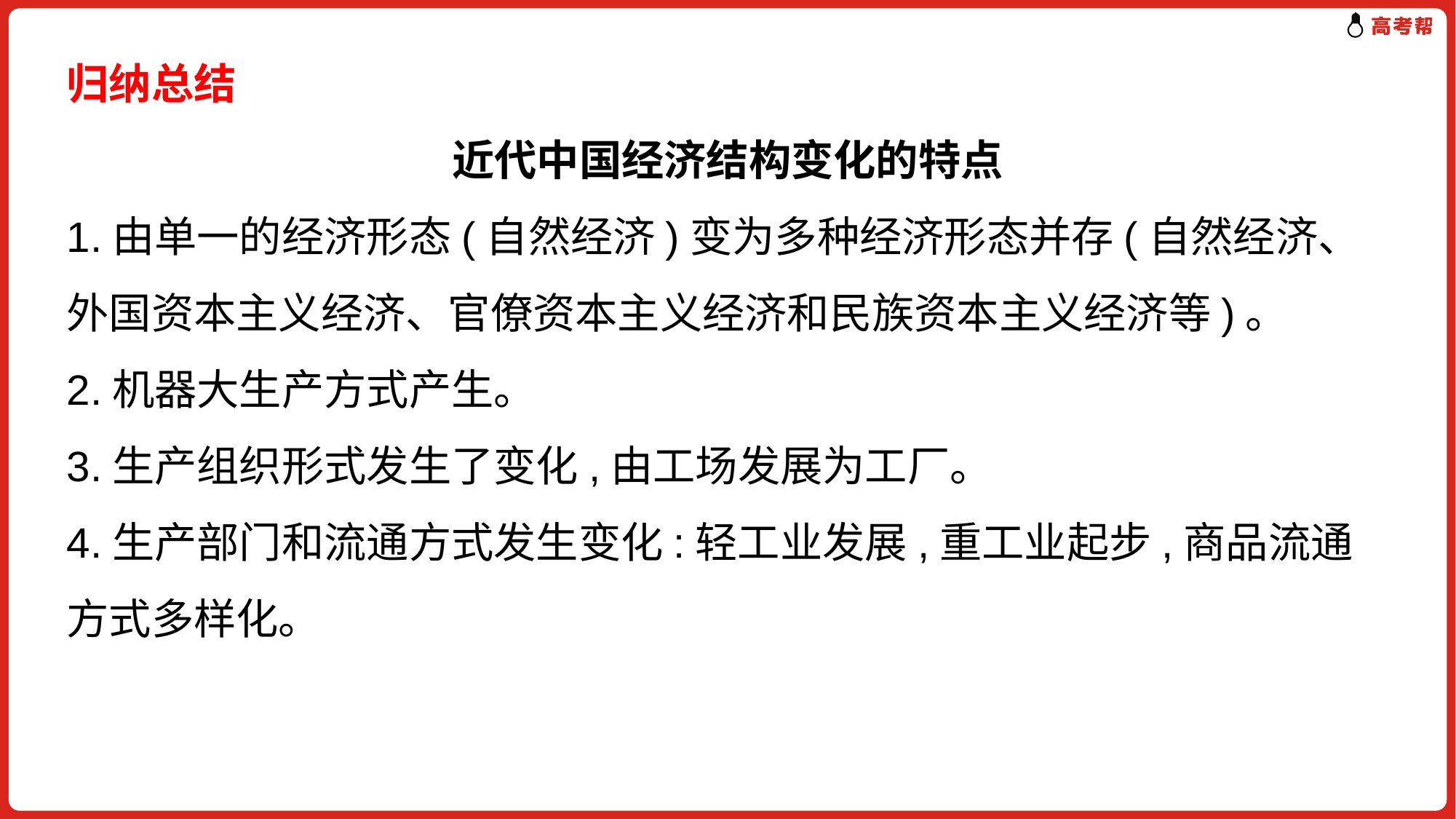

归纳总结
近代中国经济结构变化的特点
1.由单一的经济形态(自然经济)变为多种经济形态并存(自然经济、外国资本主义经济、官僚资本主义经济和民族资本主义经济等)。
2.机器大生产方式产生。
3.生产组织形式发生了变化,由工场发展为工厂。
4.生产部门和流通方式发生变化:轻工业发展,重工业起步,商品流通方式多样化。